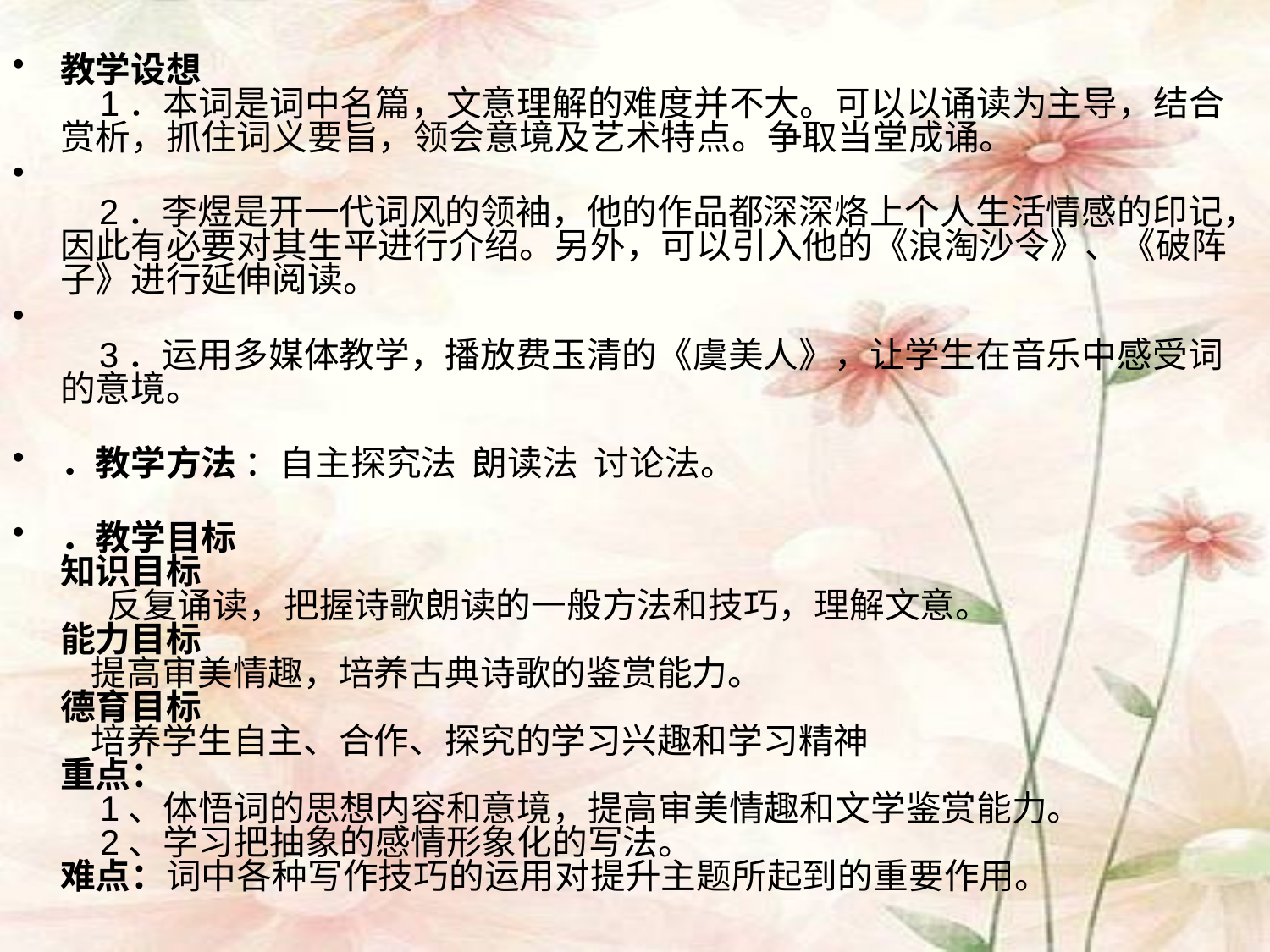

教学设想
    1．本词是词中名篇，文意理解的难度并不大。可以以诵读为主导，结合赏析，抓住词义要旨，领会意境及艺术特点。争取当堂成诵。
    2．李煜是开一代词风的领袖，他的作品都深深烙上个人生活情感的印记，因此有必要对其生平进行介绍。另外，可以引入他的《浪淘沙令》、《破阵子》进行延伸阅读。
    3．运用多媒体教学，播放费玉清的《虞美人》，让学生在音乐中感受词的意境。
．教学方法 ：自主探究法  朗读法  讨论法。
．教学目标
知识目标
      反复诵读，把握诗歌朗读的一般方法和技巧，理解文意。
能力目标
    提高审美情趣，培养古典诗歌的鉴赏能力。
德育目标
    培养学生自主、合作、探究的学习兴趣和学习精神
重点：
    1、体悟词的思想内容和意境，提高审美情趣和文学鉴赏能力。
    2、学习把抽象的感情形象化的写法。
难点：词中各种写作技巧的运用对提升主题所起到的重要作用。